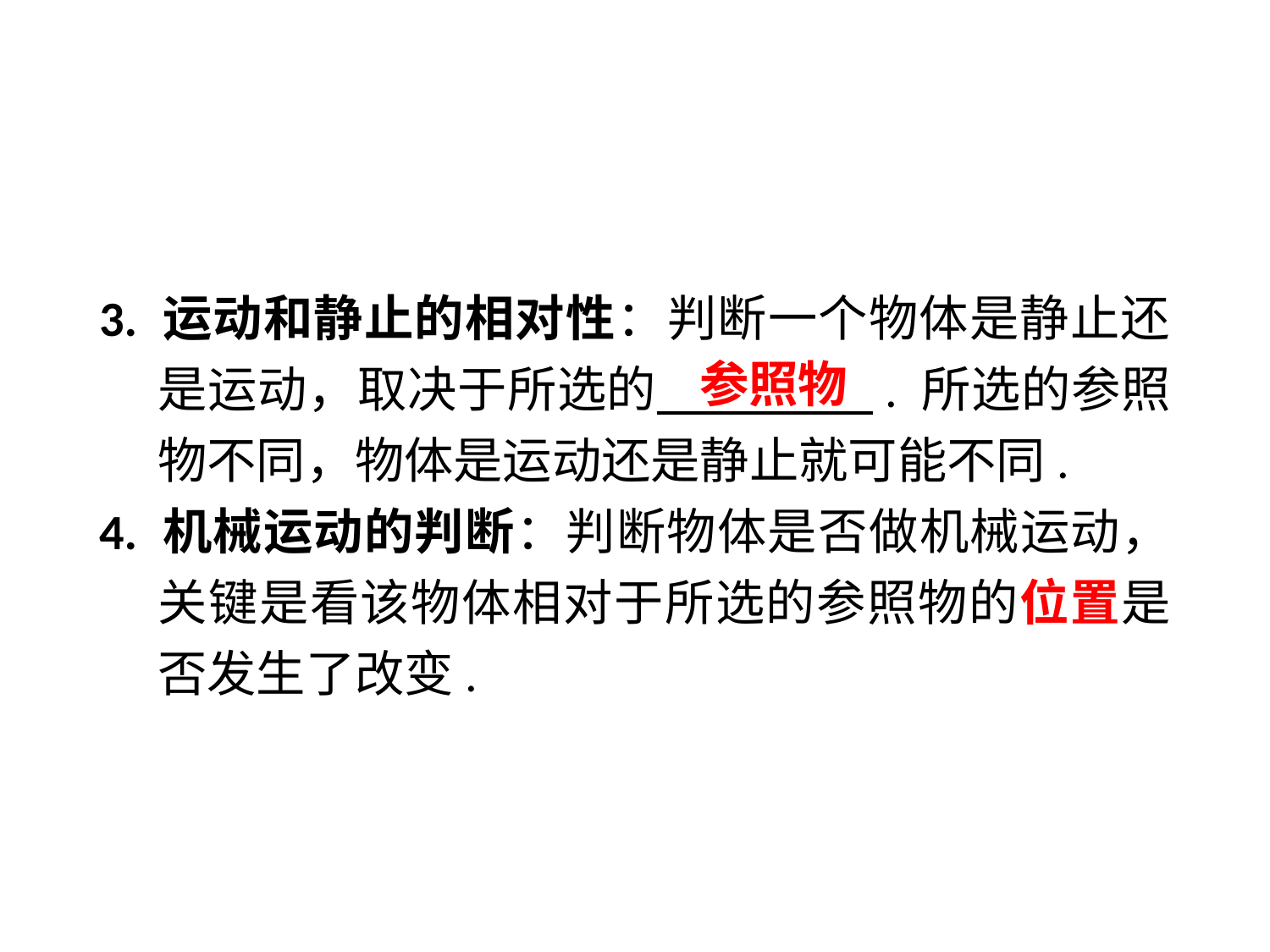

3. 运动和静止的相对性：判断一个物体是静止还是运动，取决于所选的　　          . 所选的参照物不同，物体是运动还是静止就可能不同.
4. 机械运动的判断：判断物体是否做机械运动，关键是看该物体相对于所选的参照物的位置是否发生了改变.

参照物